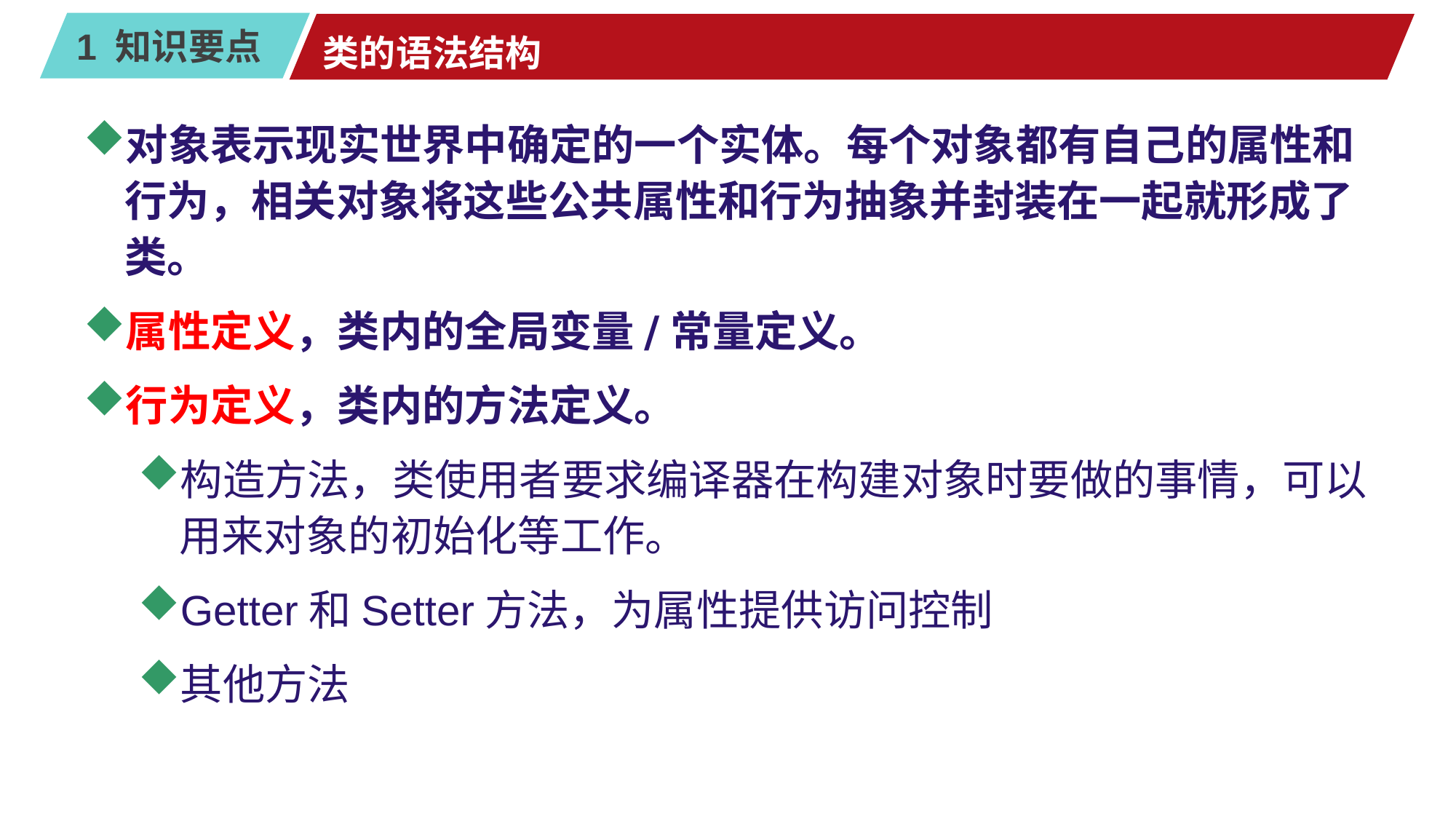

# 类的语法结构
对象表示现实世界中确定的一个实体。每个对象都有自己的属性和行为，相关对象将这些公共属性和行为抽象并封装在一起就形成了类。
属性定义，类内的全局变量/常量定义。
行为定义，类内的方法定义。
构造方法，类使用者要求编译器在构建对象时要做的事情，可以用来对象的初始化等工作。
Getter和Setter方法，为属性提供访问控制
其他方法